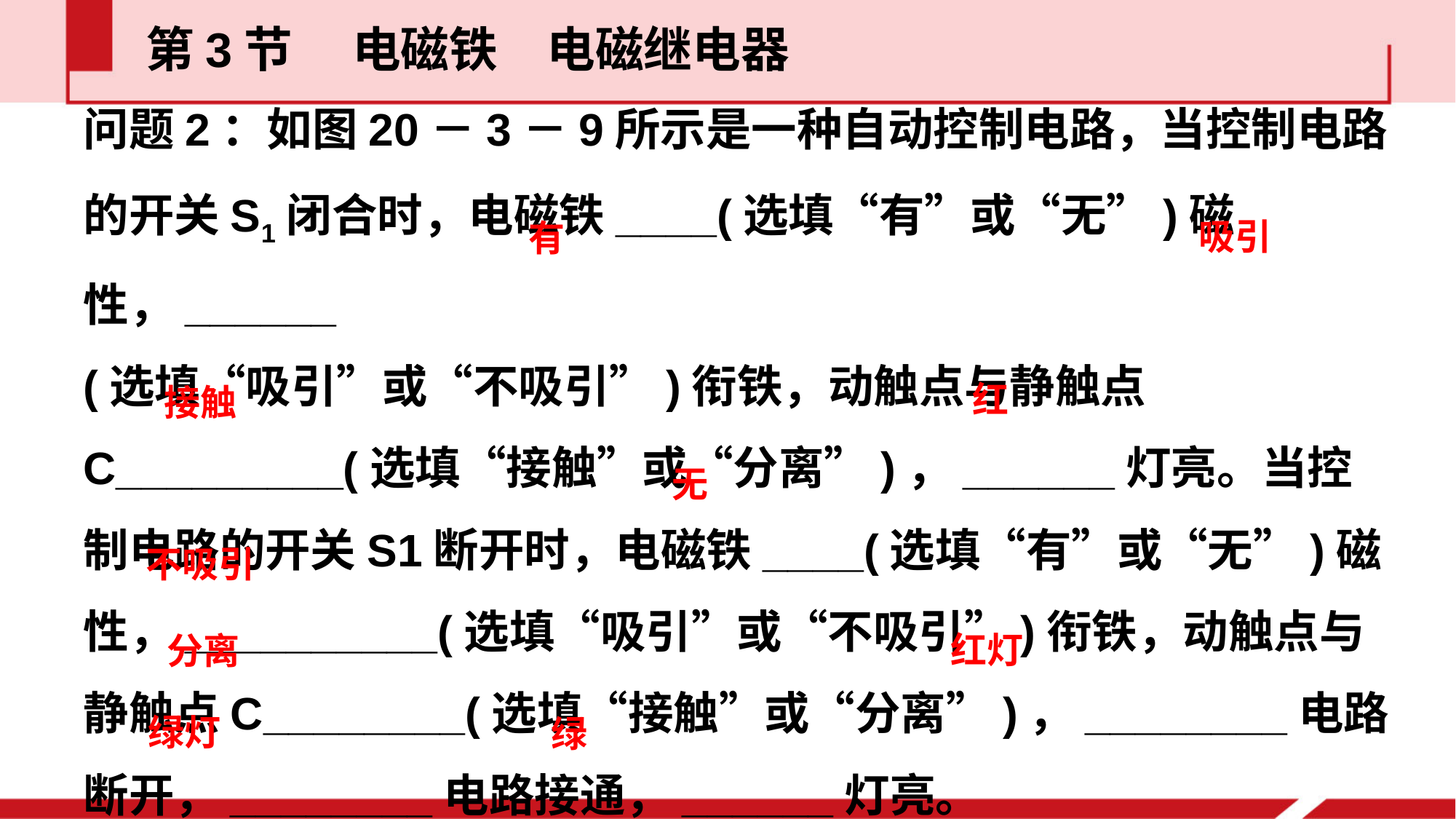

第3节  电磁铁　电磁继电器
问题2：如图20－3－9所示是一种自动控制电路，当控制电路的开关S1闭合时，电磁铁____(选填“有”或“无”)磁性，______
(选填“吸引”或“不吸引”)衔铁，动触点与静触点C_________(选填“接触”或“分离”)，______灯亮。当控制电路的开关S1断开时，电磁铁____(选填“有”或“无”)磁性，__________(选填“吸引”或“不吸引”)衔铁，动触点与静触点C________(选填“接触”或“分离”)，________电路断开，________电路接通，______灯亮。
吸引
有
红
接触
无
不吸引
红灯
分离
绿灯
绿